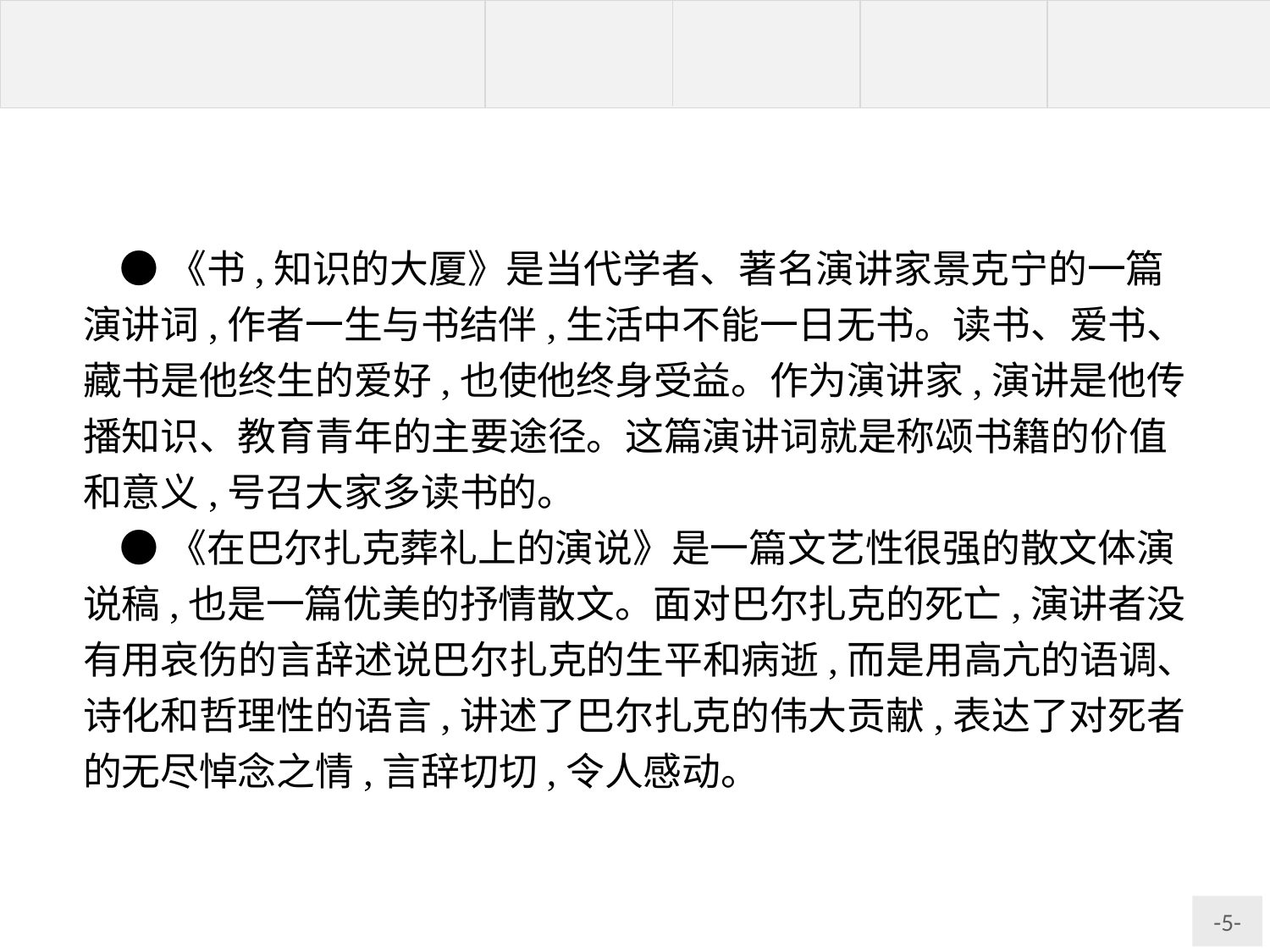

●《书,知识的大厦》是当代学者、著名演讲家景克宁的一篇演讲词,作者一生与书结伴,生活中不能一日无书。读书、爱书、藏书是他终生的爱好,也使他终身受益。作为演讲家,演讲是他传播知识、教育青年的主要途径。这篇演讲词就是称颂书籍的价值和意义,号召大家多读书的。
●《在巴尔扎克葬礼上的演说》是一篇文艺性很强的散文体演说稿,也是一篇优美的抒情散文。面对巴尔扎克的死亡,演讲者没有用哀伤的言辞述说巴尔扎克的生平和病逝,而是用高亢的语调、诗化和哲理性的语言,讲述了巴尔扎克的伟大贡献,表达了对死者的无尽悼念之情,言辞切切,令人感动。